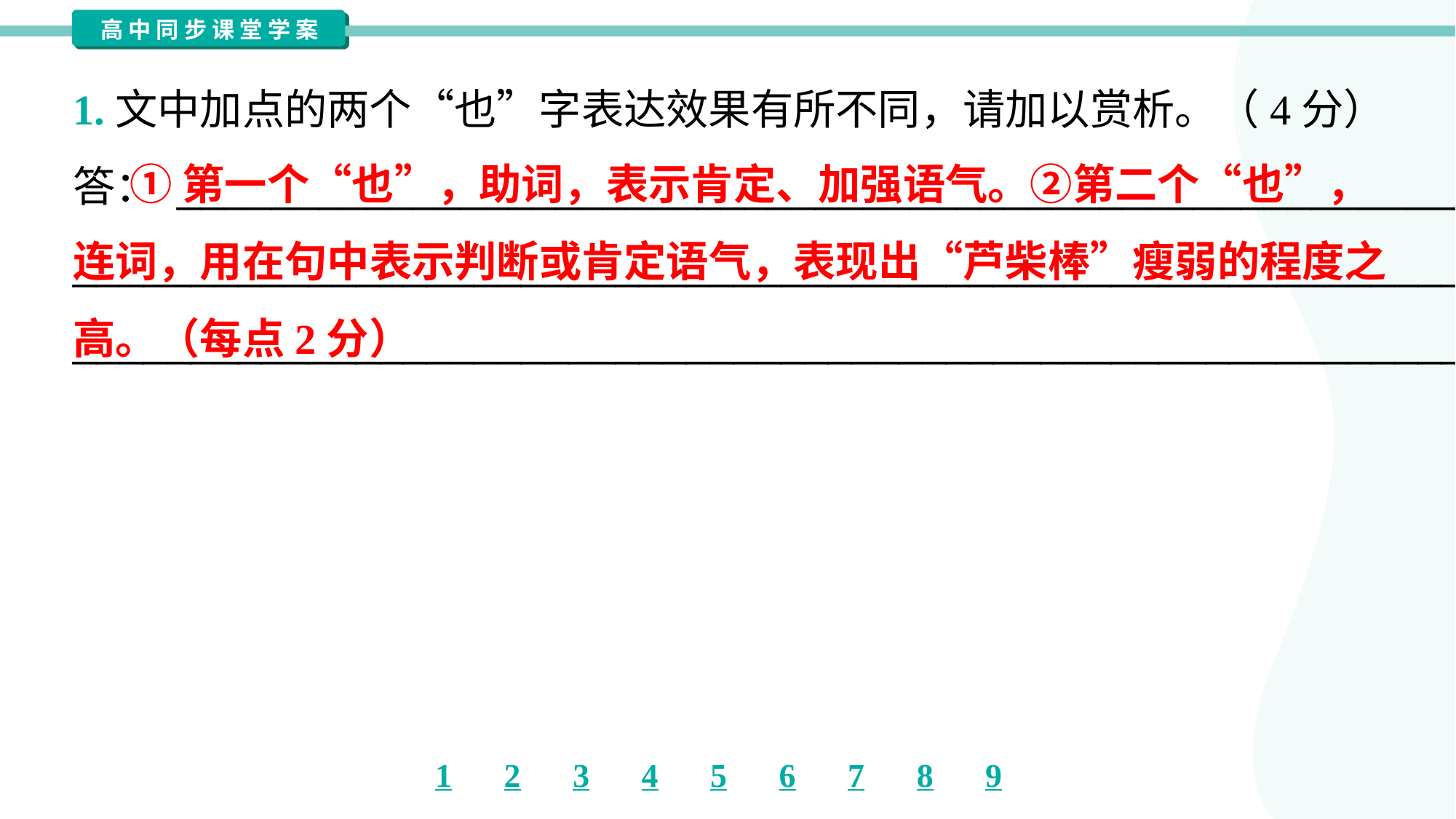

1.文中加点的两个“也”字表达效果有所不同，请加以赏析。（4分）
答： ________________________________________________________
_____________________________________________________________
_____________________________________________________________
      ①第一个“也”，助词，表示肯定、加强语气。②第二个“也”，
连词，用在句中表示判断或肯定语气，表现出“芦柴棒”瘦弱的程度之
高。（每点2分）